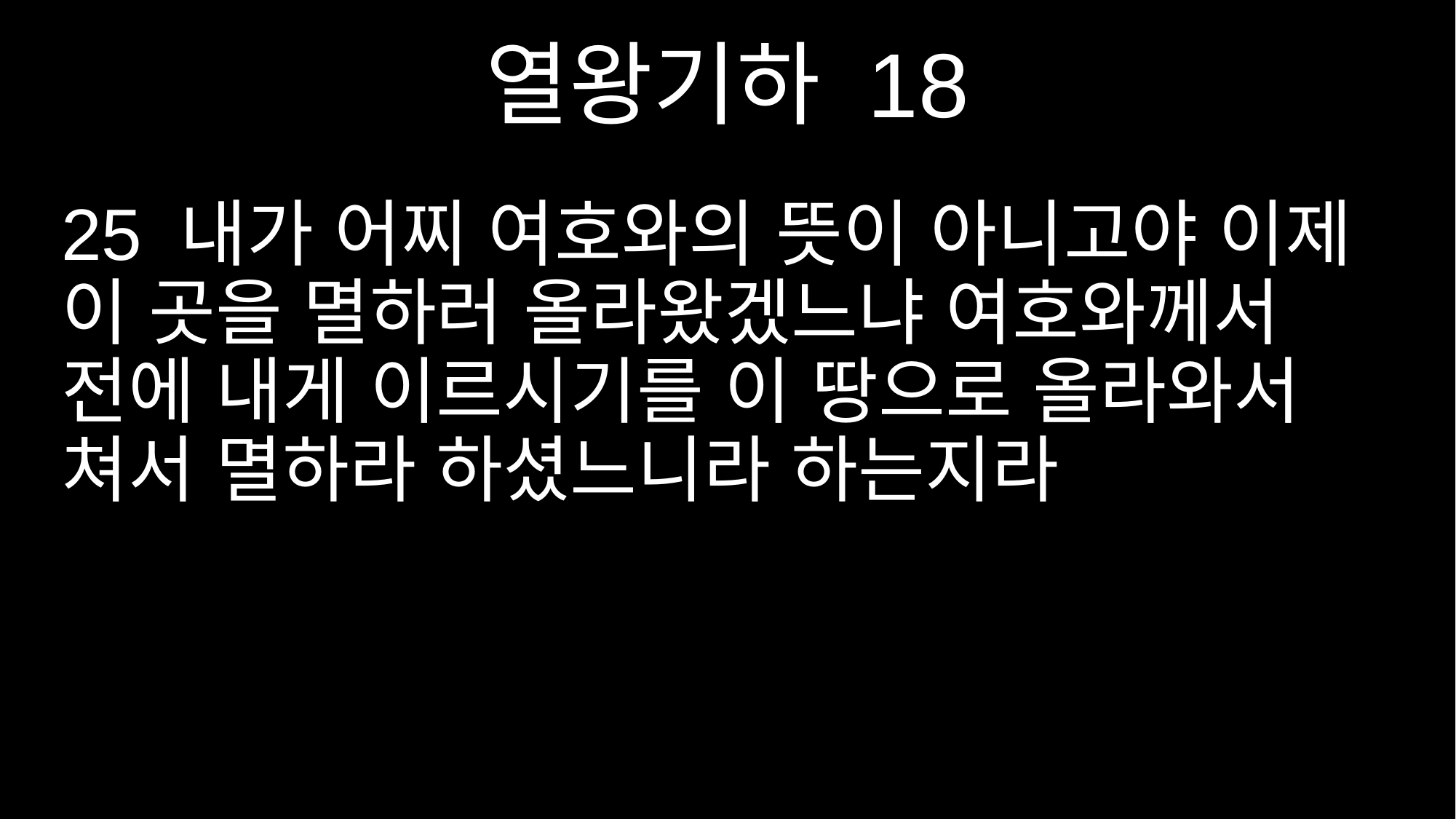

열왕기하 18
25 내가 어찌 여호와의 뜻이 아니고야 이제 이 곳을 멸하러 올라왔겠느냐 여호와께서 전에 내게 이르시기를 이 땅으로 올라와서 쳐서 멸하라 하셨느니라 하는지라